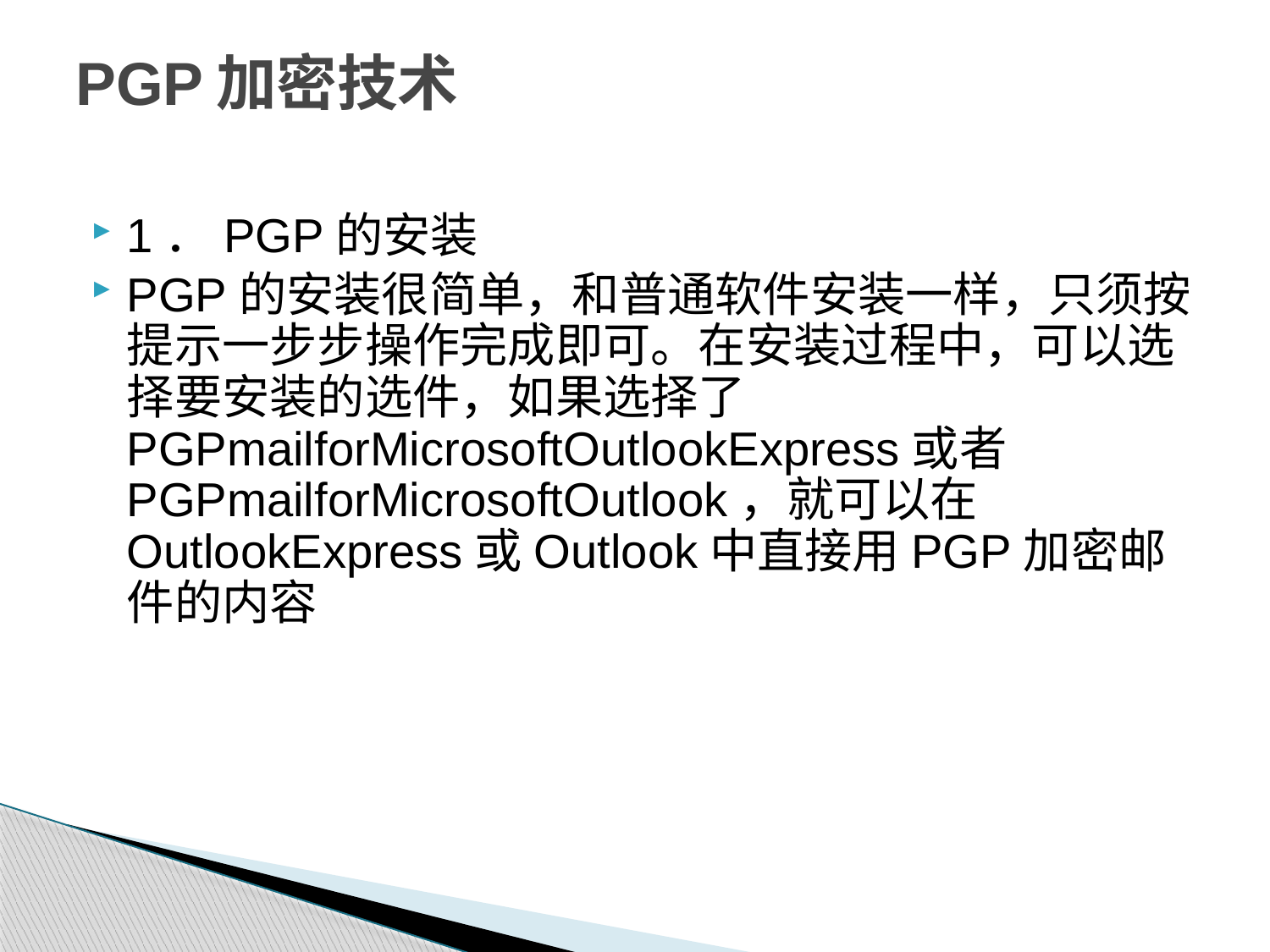

# PGP加密技术
1．PGP的安装
PGP的安装很简单，和普通软件安装一样，只须按提示一步步操作完成即可。在安装过程中，可以选择要安装的选件，如果选择了PGPmailforMicrosoftOutlookExpress或者PGPmailforMicrosoftOutlook，就可以在OutlookExpress或Outlook中直接用PGP加密邮件的内容